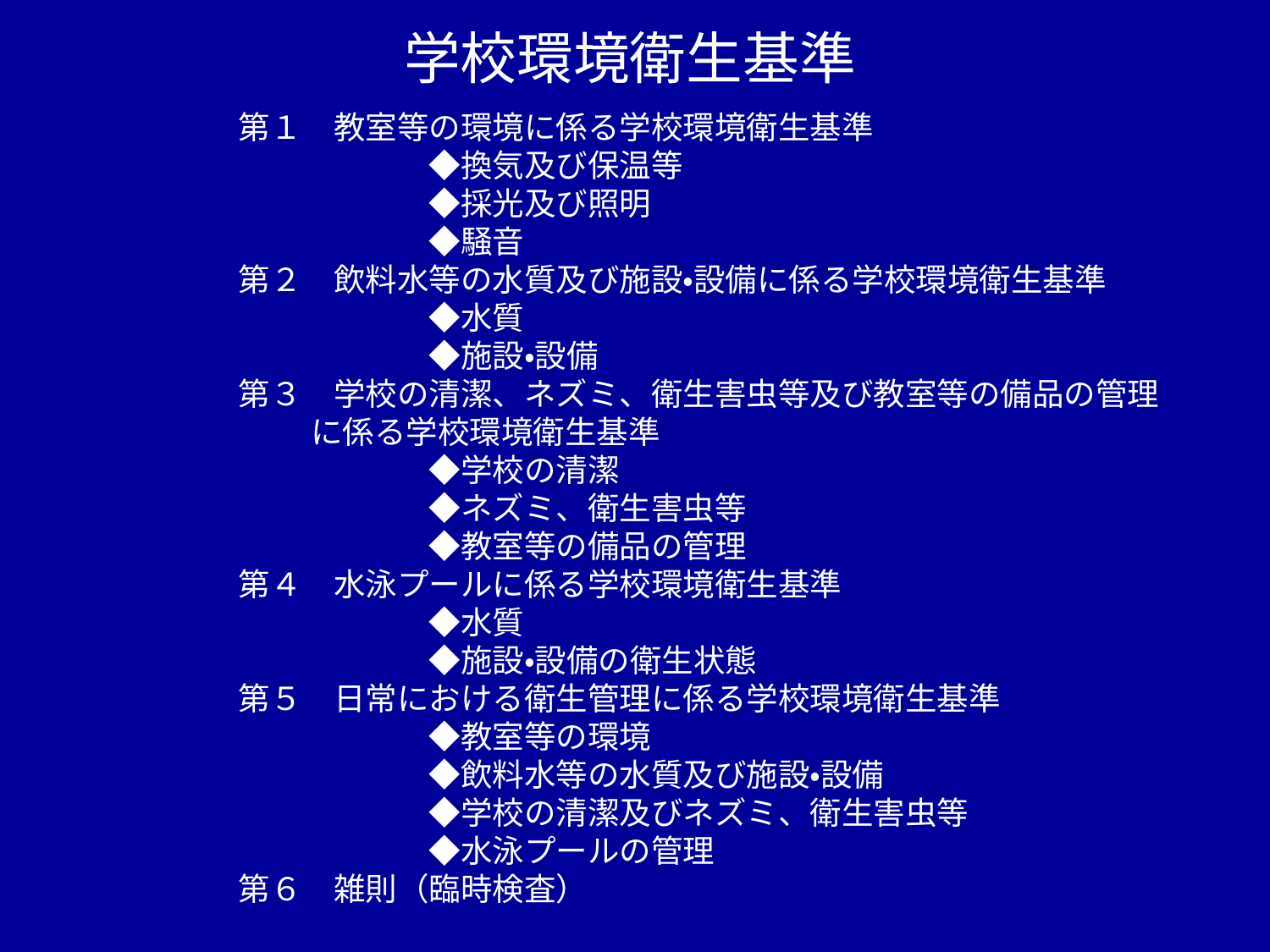

学校環境衛生基準
第１　教室等の環境に係る学校環境衛生基準
　　　　　　◆換気及び保温等
　　　　　　◆採光及び照明
　　　　　　◆騒音
第２　飲料水等の水質及び施設・設備に係る学校環境衛生基準
　　　　　　◆水質
　　　　　　◆施設・設備
第３　学校の清潔、ネズミ、衛生害虫等及び教室等の備品の管理
         に係る学校環境衛生基準
　　　　　　◆学校の清潔
　　　　　　◆ネズミ、衛生害虫等
　　　　　　◆教室等の備品の管理
第４　水泳プールに係る学校環境衛生基準
　　　　　　◆水質
　　　　　　◆施設・設備の衛生状態
第５　日常における衛生管理に係る学校環境衛生基準
　　　　　　◆教室等の環境
　　　　　　◆飲料水等の水質及び施設・設備
　　　　　　◆学校の清潔及びネズミ、衛生害虫等
　　　　　　◆水泳プールの管理
第６　雑則（臨時検査）